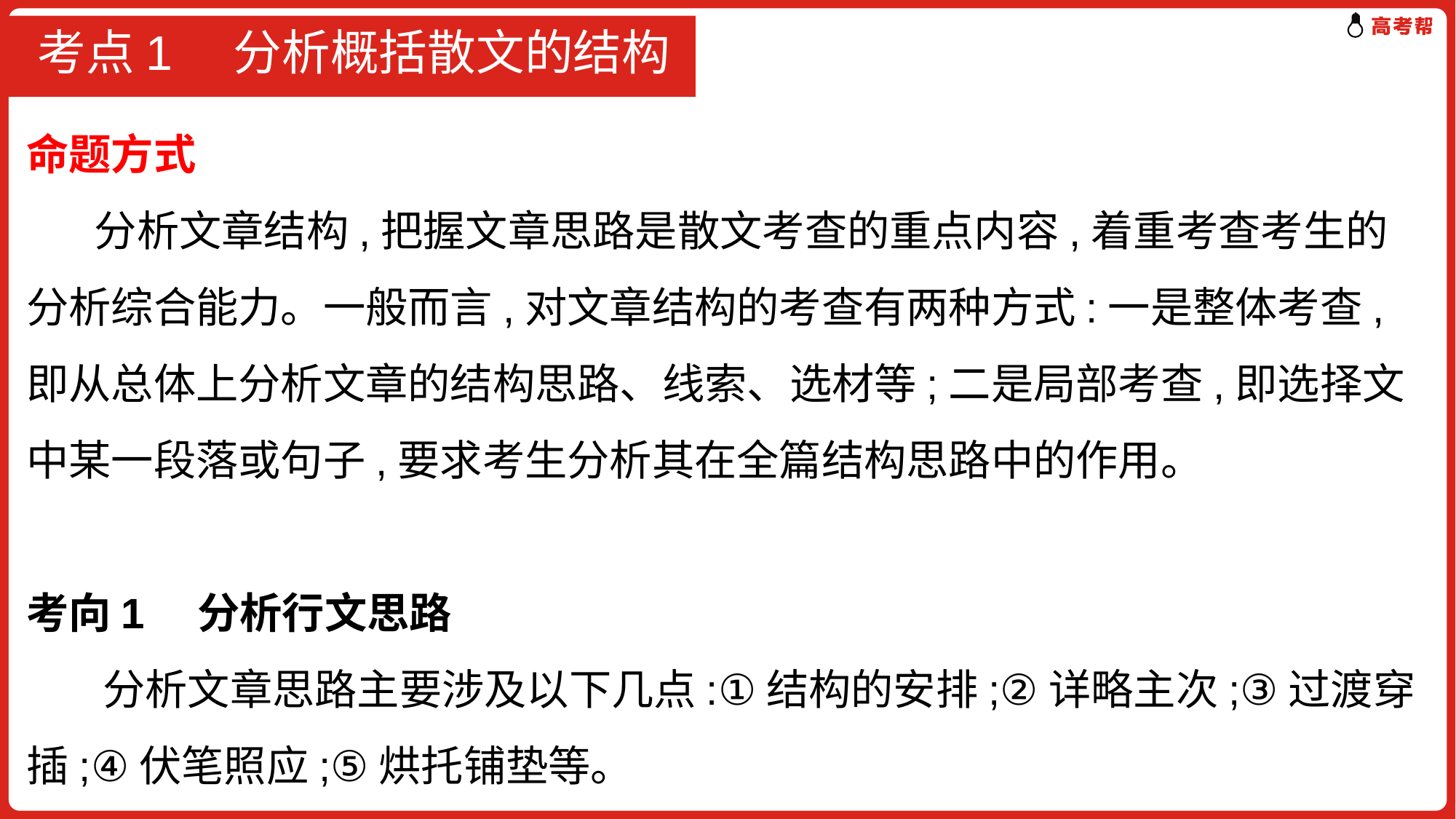

# 考点1　分析概括散文的结构
命题方式
      分析文章结构,把握文章思路是散文考查的重点内容,着重考查考生的分析综合能力。一般而言,对文章结构的考查有两种方式:一是整体考查,即从总体上分析文章的结构思路、线索、选材等;二是局部考查,即选择文中某一段落或句子,要求考生分析其在全篇结构思路中的作用。

考向1　分析行文思路
       分析文章思路主要涉及以下几点:①结构的安排;②详略主次;③过渡穿插;④伏笔照应;⑤烘托铺垫等。